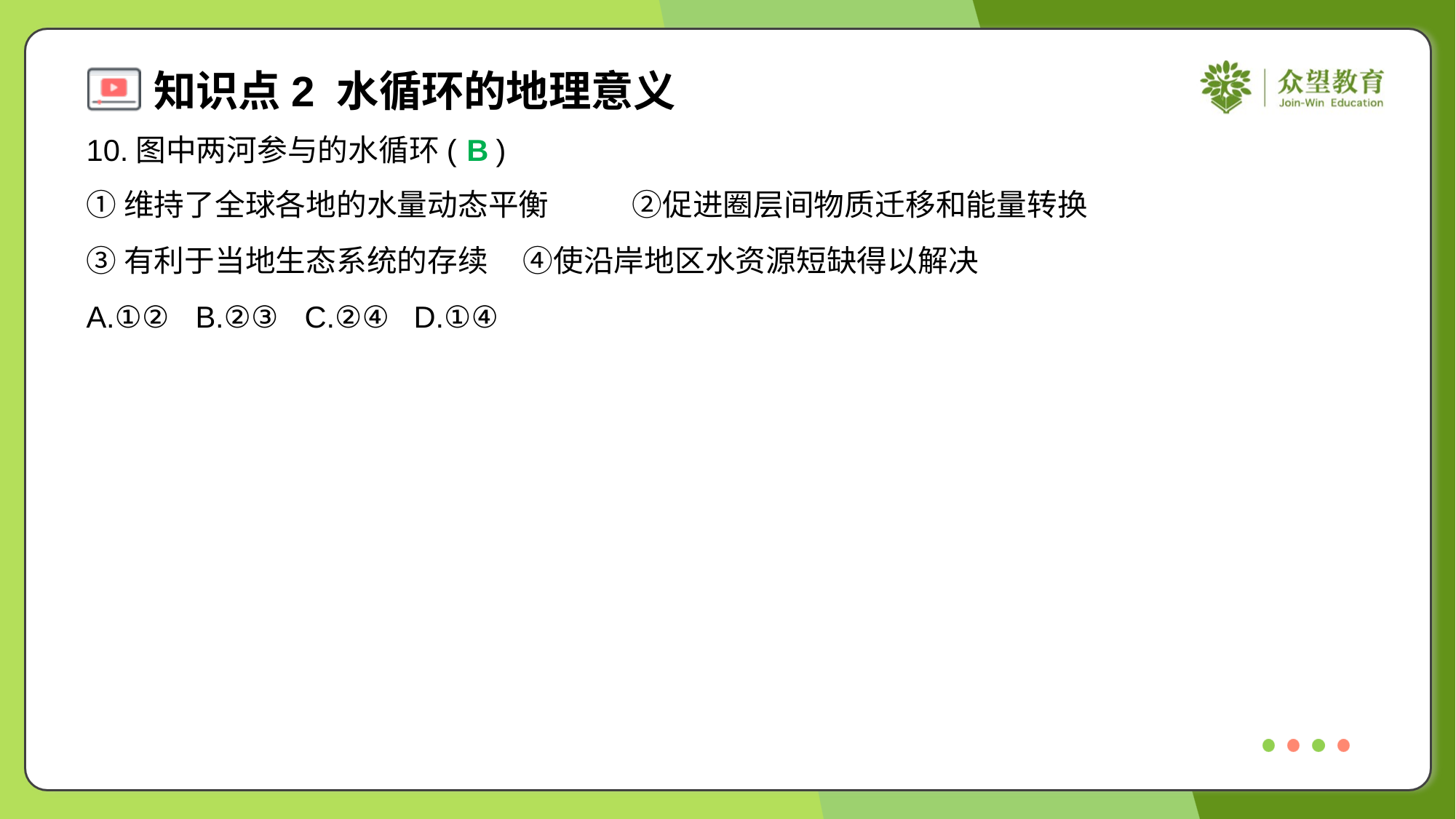

10.图中两河参与的水循环(     )
B
①维持了全球各地的水量动态平衡	②促进圈层间物质迁移和能量转换
③有利于当地生态系统的存续	④使沿岸地区水资源短缺得以解决
A.①②	B.②③	C.②④	D.①④